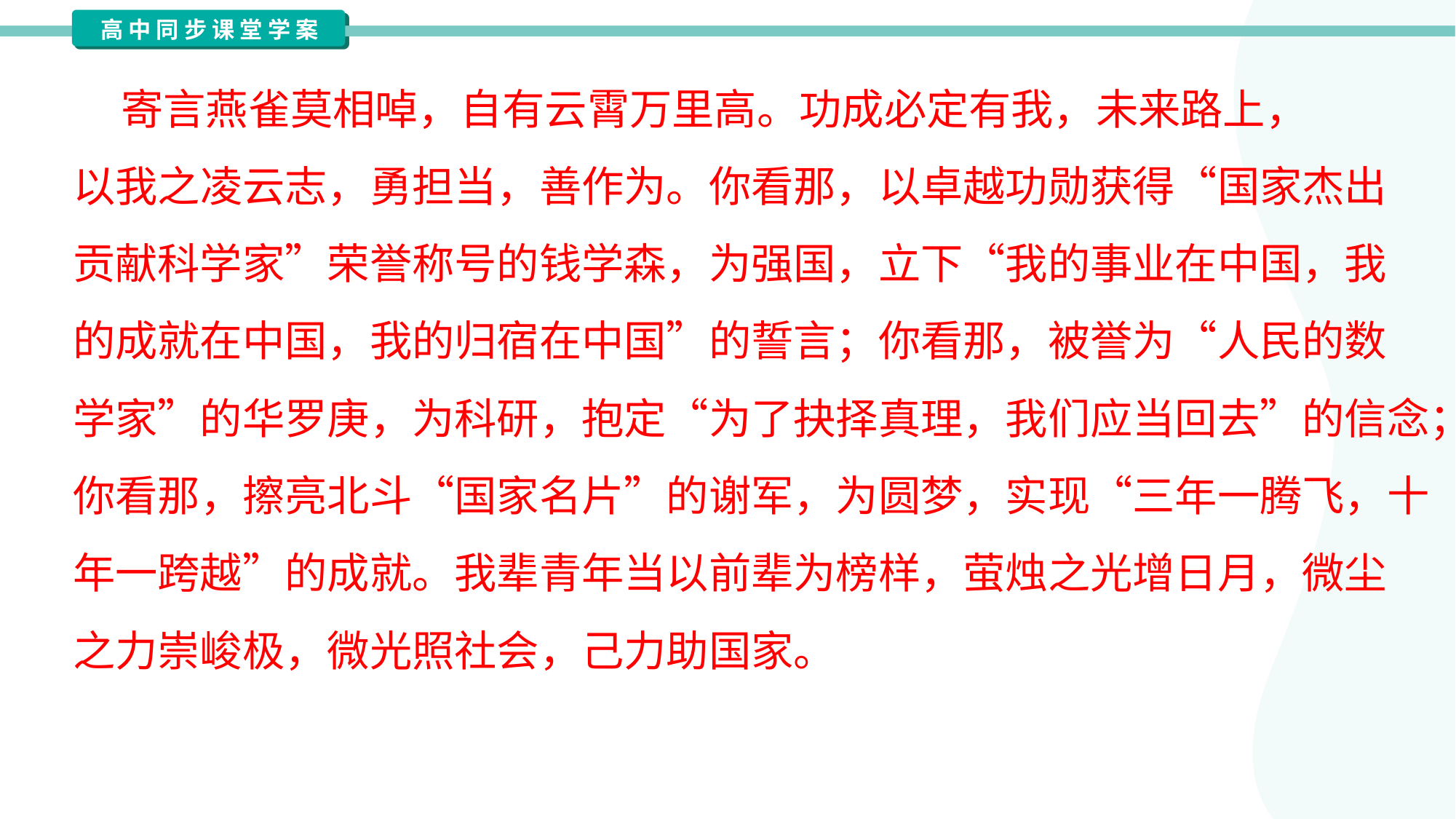

寄言燕雀莫相啅，自有云霄万里高。功成必定有我，未来路上，
以我之凌云志，勇担当，善作为。你看那，以卓越功勋获得“国家杰出
贡献科学家”荣誉称号的钱学森，为强国，立下“我的事业在中国，我
的成就在中国，我的归宿在中国”的誓言；你看那，被誉为“人民的数
学家”的华罗庚，为科研，抱定“为了抉择真理，我们应当回去”的信念；
你看那，擦亮北斗“国家名片”的谢军，为圆梦，实现“三年一腾飞，十
年一跨越”的成就。我辈青年当以前辈为榜样，萤烛之光增日月，微尘
之力崇峻极，微光照社会，己力助国家。